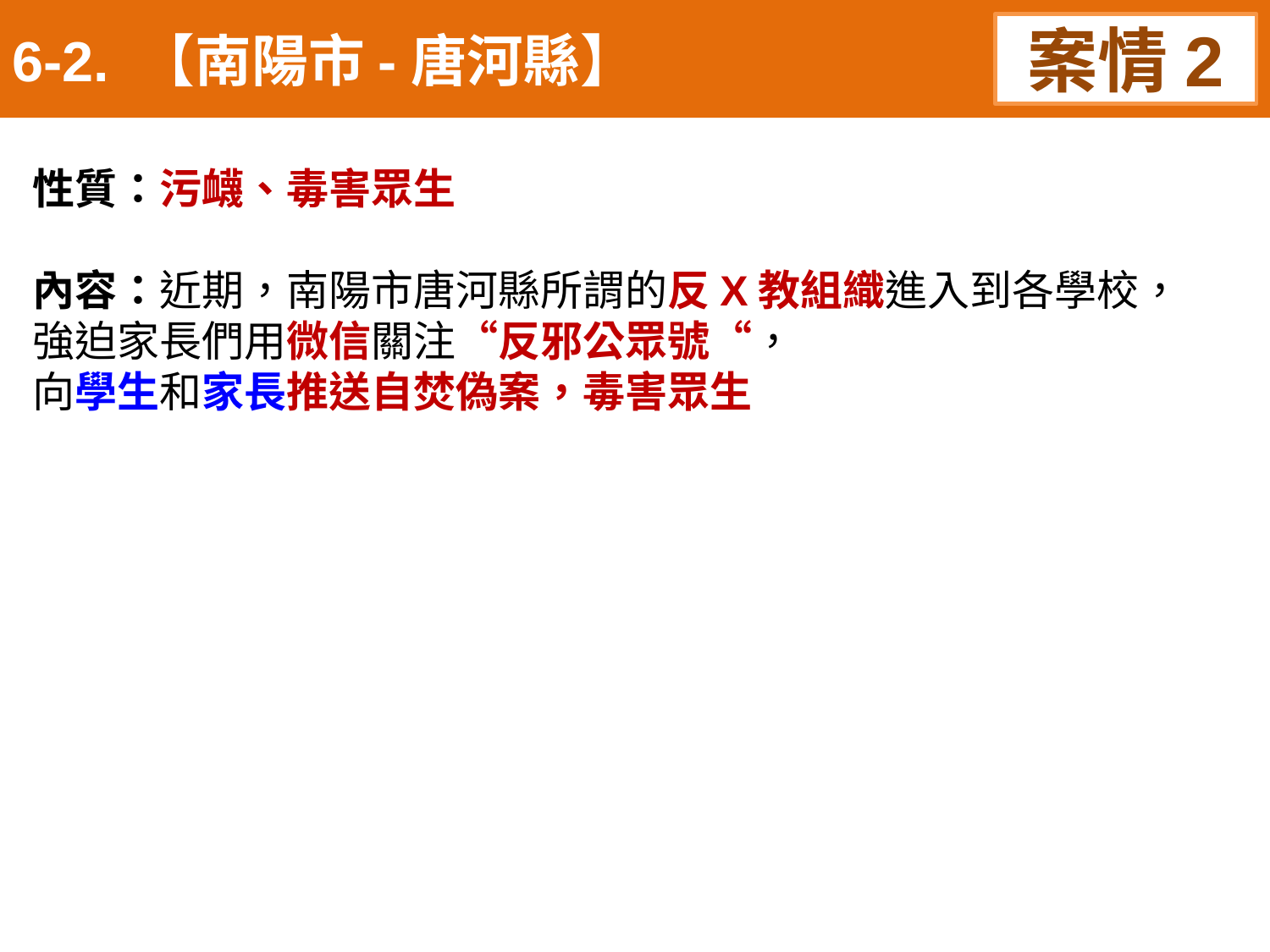

6-2. 【南陽市-唐河縣】
案情2
性質：污衊、毒害眾生

內容：近期，南陽市唐河縣所謂的反X教組織進入到各學校，
強迫家長們用微信關注“反邪公眾號“，
向學生和家長推送自焚偽案，毒害眾生